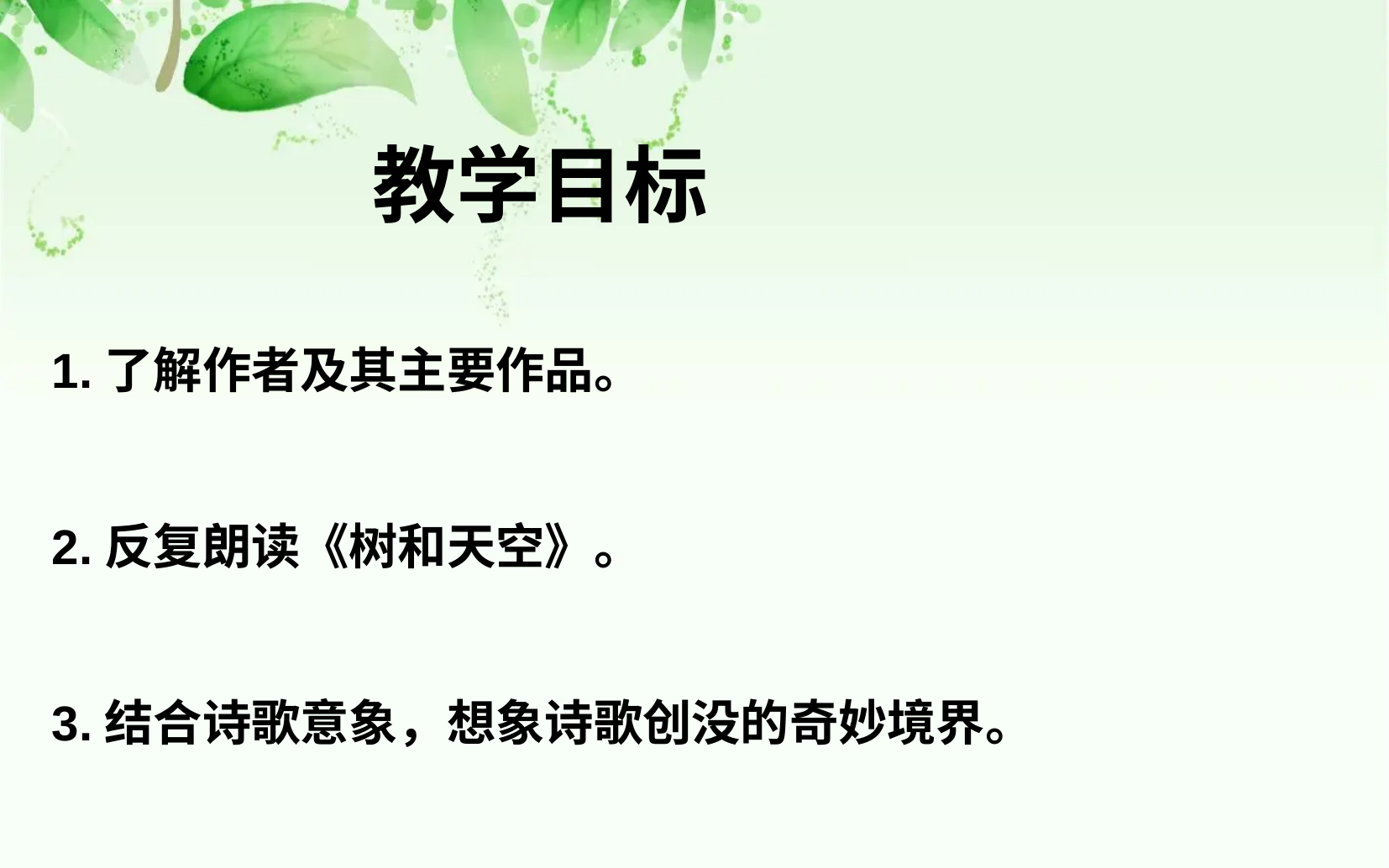

教学目标

1.了解作者及其主要作品。

2.反复朗读《树和天空》。

3.结合诗歌意象，想象诗歌创没的奇妙境界。